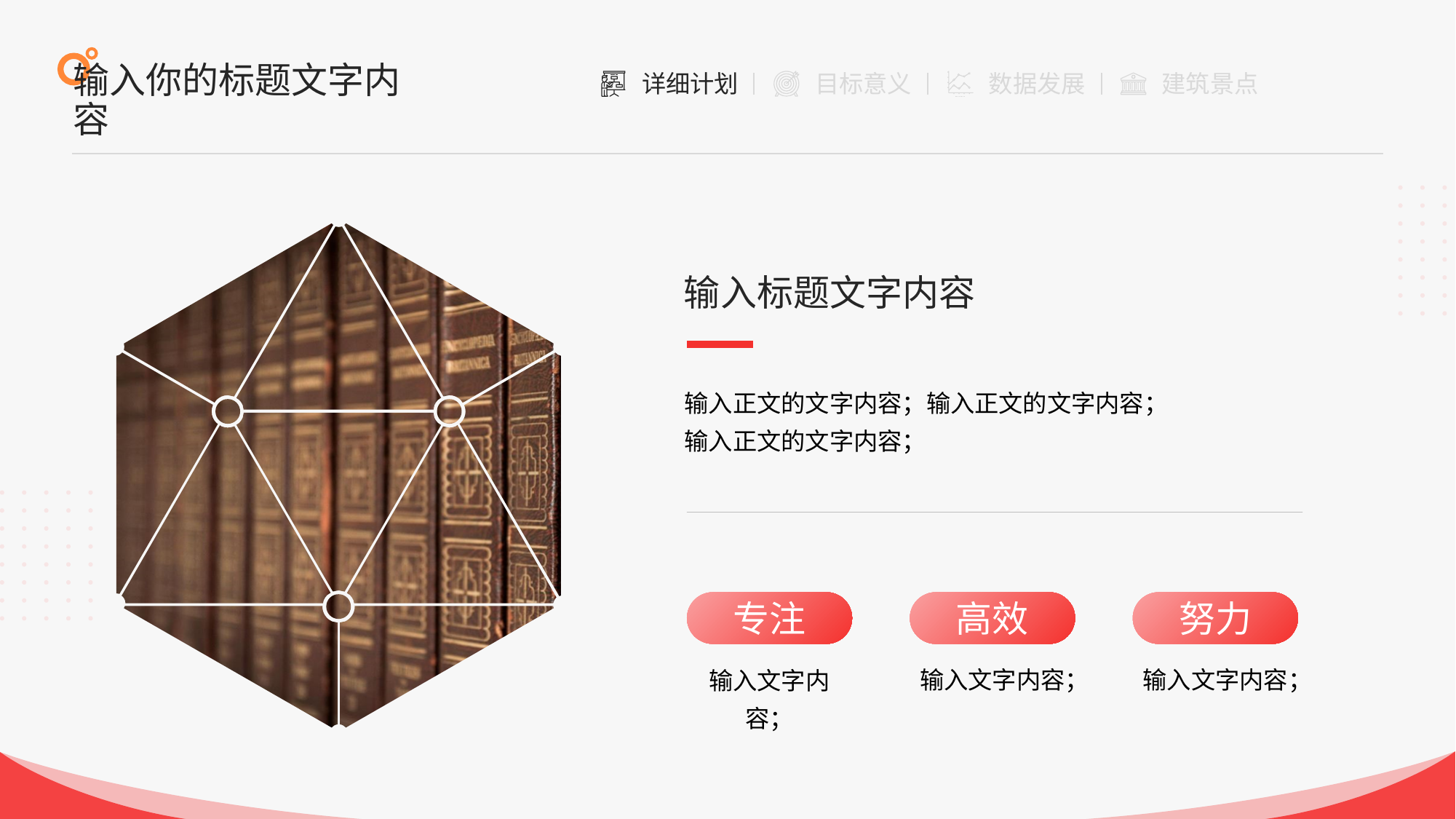

输入你的标题文字内容

输入标题文字内容
输入正文的文字内容；输入正文的文字内容；输入正文的文字内容；
专注
高效
努力
输入文字内容；
输入文字内容；
输入文字内容；